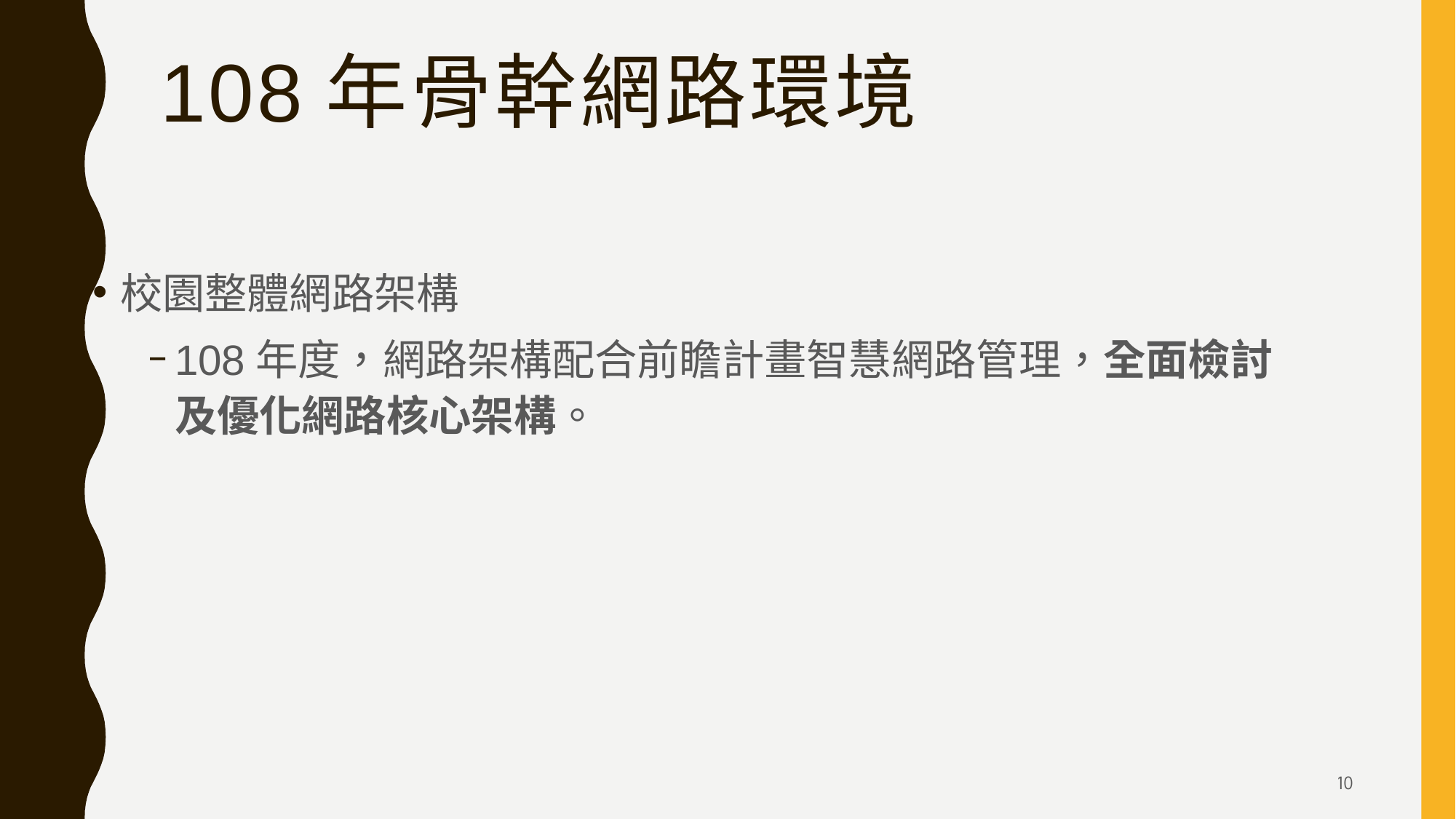

# 108年骨幹網路環境
校園整體網路架構
108年度，網路架構配合前瞻計畫智慧網路管理，全面檢討及優化網路核心架構。
10